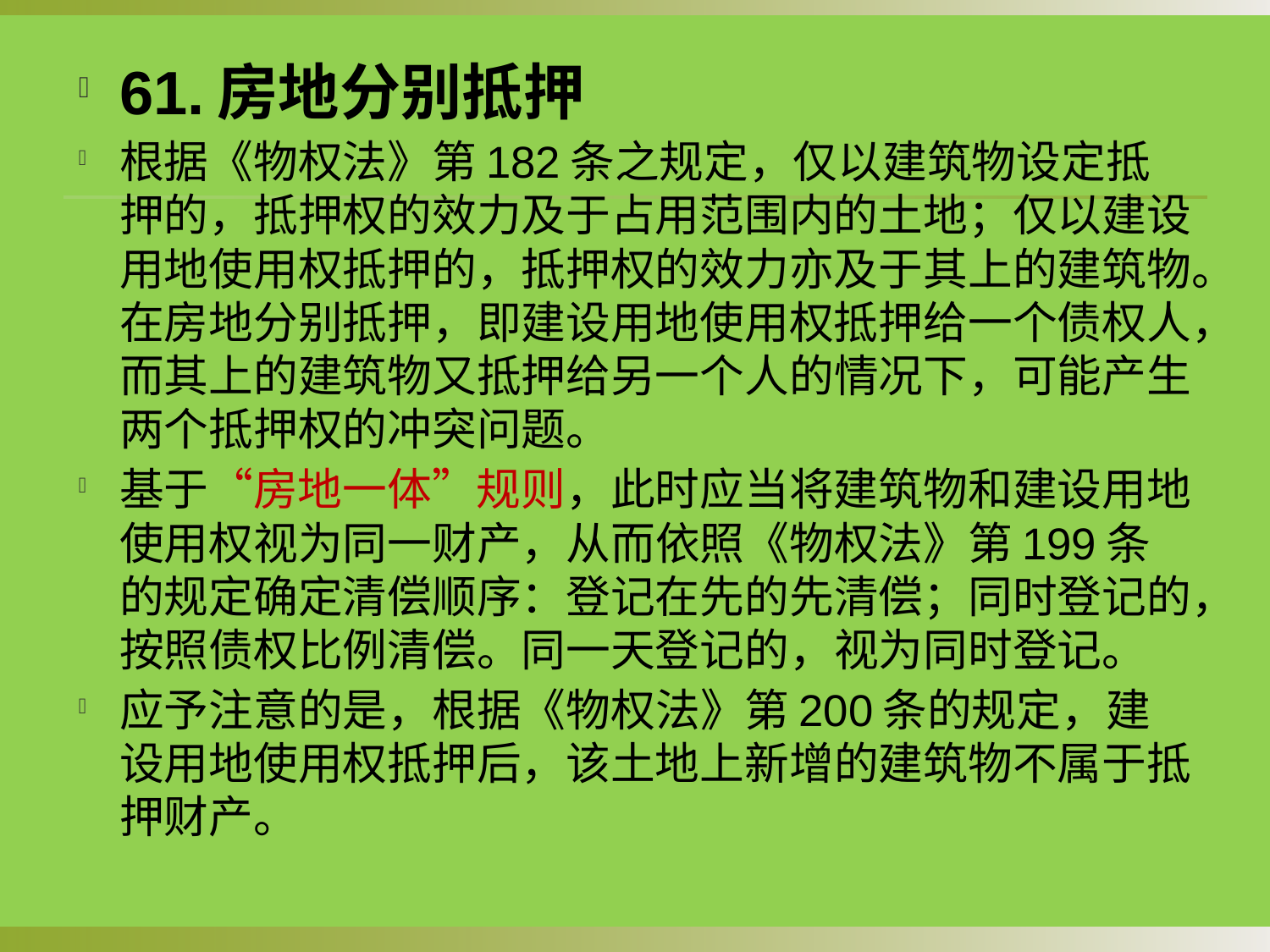

61.房地分别抵押
根据《物权法》第182条之规定，仅以建筑物设定抵押的，抵押权的效力及于占用范围内的土地；仅以建设用地使用权抵押的，抵押权的效力亦及于其上的建筑物。在房地分别抵押，即建设用地使用权抵押给一个债权人，而其上的建筑物又抵押给另一个人的情况下，可能产生两个抵押权的冲突问题。
基于“房地一体”规则，此时应当将建筑物和建设用地使用权视为同一财产，从而依照《物权法》第199条的规定确定清偿顺序：登记在先的先清偿；同时登记的，按照债权比例清偿。同一天登记的，视为同时登记。
应予注意的是，根据《物权法》第200条的规定，建设用地使用权抵押后，该土地上新增的建筑物不属于抵押财产。